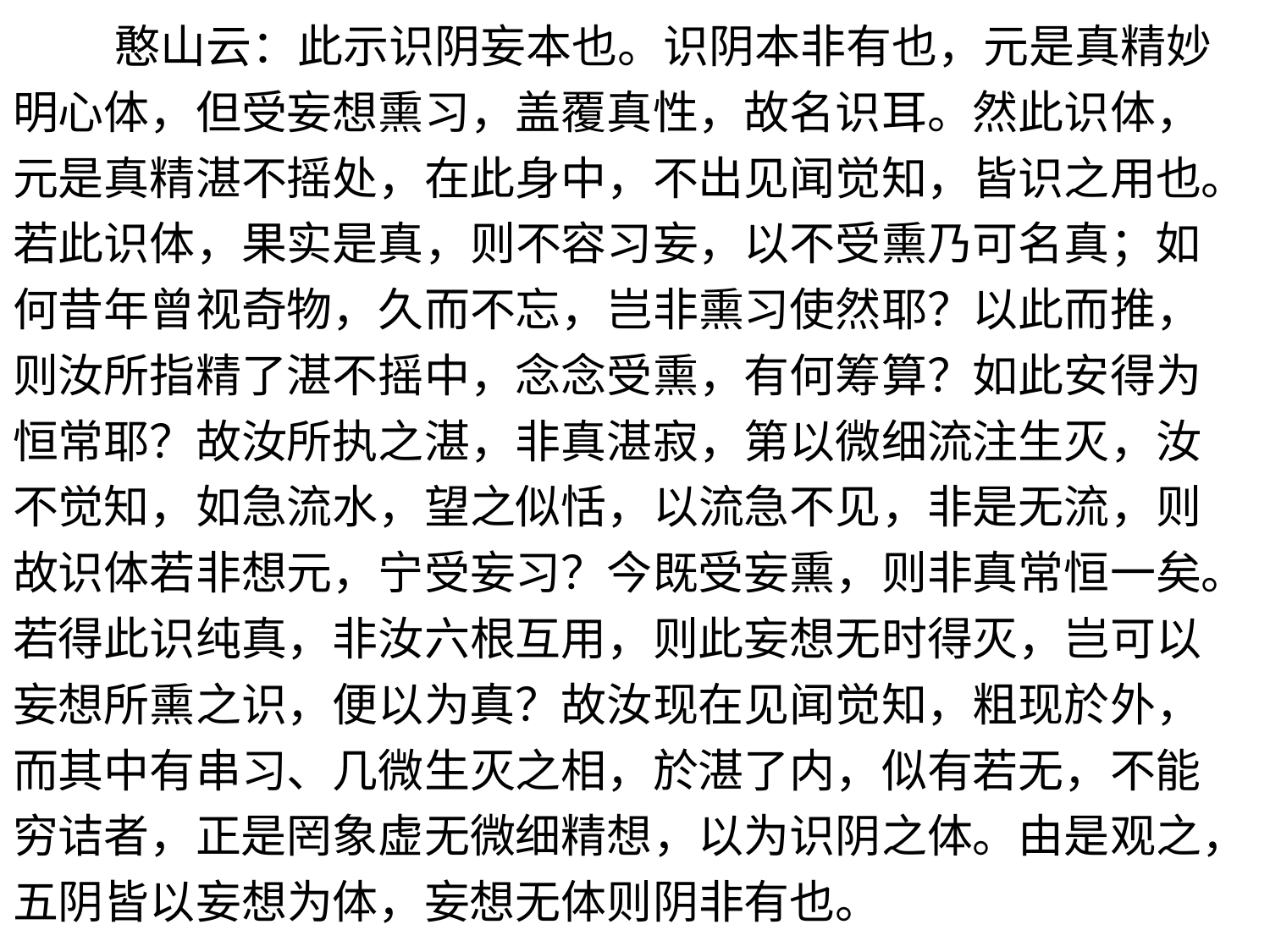

憨山云：此示识阴妄本也。识阴本非有也，元是真精妙明心体，但受妄想熏习，盖覆真性，故名识耳。然此识体，元是真精湛不摇处，在此身中，不出见闻觉知，皆识之用也。若此识体，果实是真，则不容习妄，以不受熏乃可名真；如何昔年曾视奇物，久而不忘，岂非熏习使然耶？以此而推，则汝所指精了湛不摇中，念念受熏，有何筹算？如此安得为恒常耶？故汝所执之湛，非真湛寂，第以微细流注生灭，汝不觉知，如急流水，望之似恬，以流急不见，非是无流，则故识体若非想元，宁受妄习？今既受妄熏，则非真常恒一矣。若得此识纯真，非汝六根互用，则此妄想无时得灭，岂可以妄想所熏之识，便以为真？故汝现在见闻觉知，粗现於外，而其中有串习、几微生灭之相，於湛了内，似有若无，不能穷诘者，正是罔象虚无微细精想，以为识阴之体。由是观之，五阴皆以妄想为体，妄想无体则阴非有也。